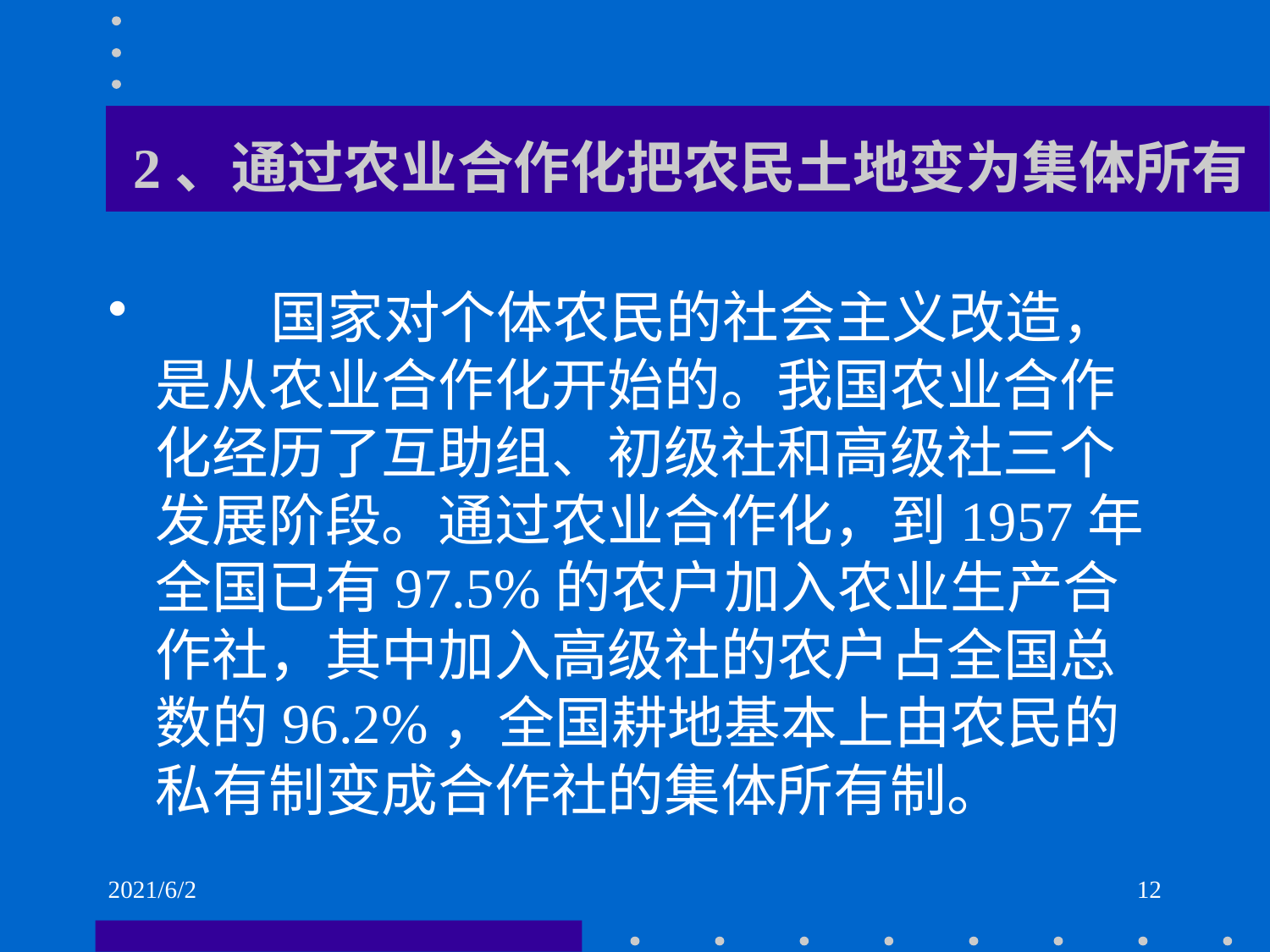

# 2、通过农业合作化把农民土地变为集体所有
        国家对个体农民的社会主义改造，是从农业合作化开始的。我国农业合作化经历了互助组、初级社和高级社三个发展阶段。通过农业合作化，到1957年全国已有97.5%的农户加入农业生产合作社，其中加入高级社的农户占全国总数的96.2%，全国耕地基本上由农民的私有制变成合作社的集体所有制。

2021/6/2
12